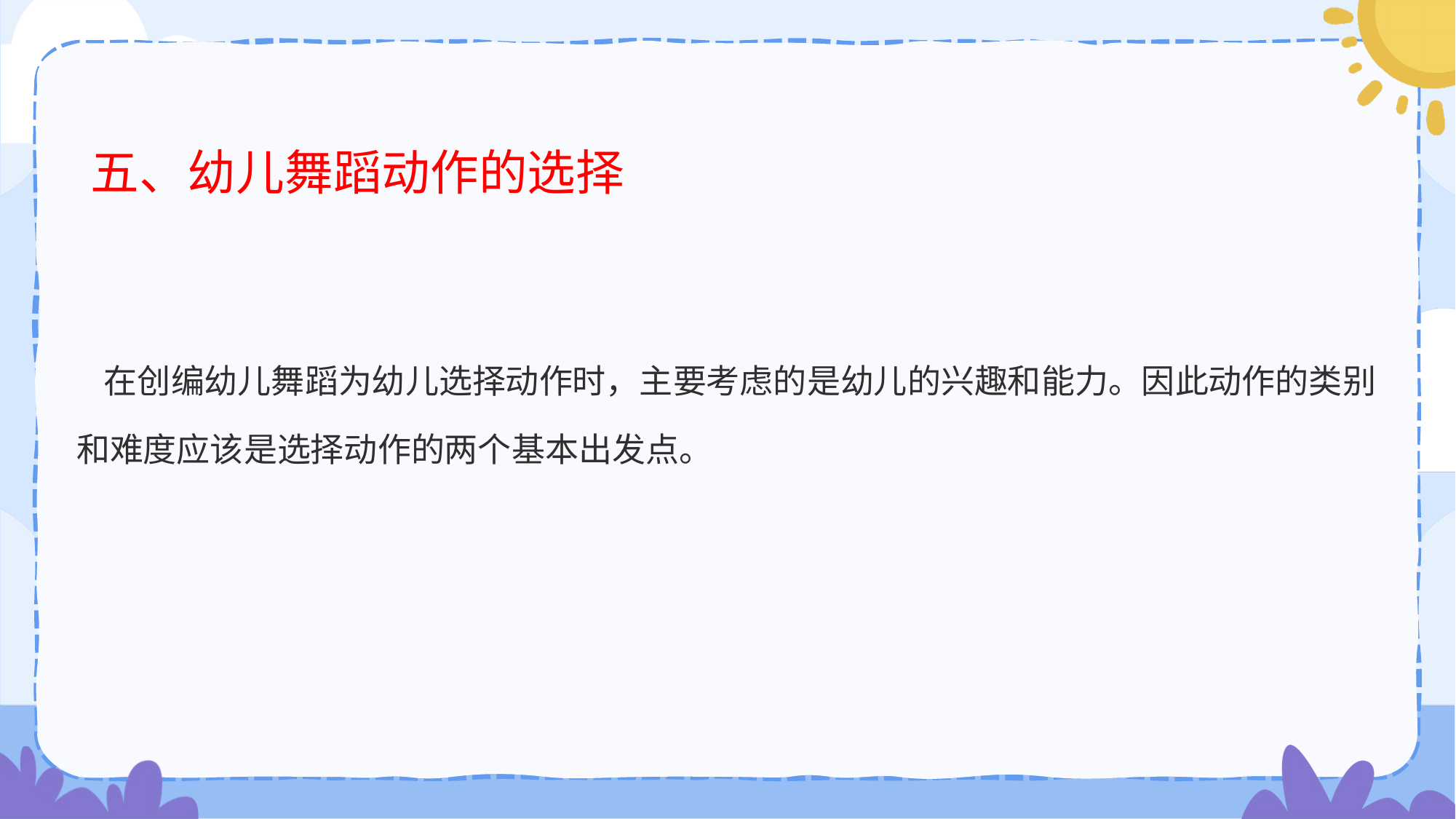

# 五、幼儿舞蹈动作的选择
   在创编幼儿舞蹈为幼儿选择动作时，主要考虑的是幼儿的兴趣和能力。因此动作的类别和难度应该是选择动作的两个基本出发点。